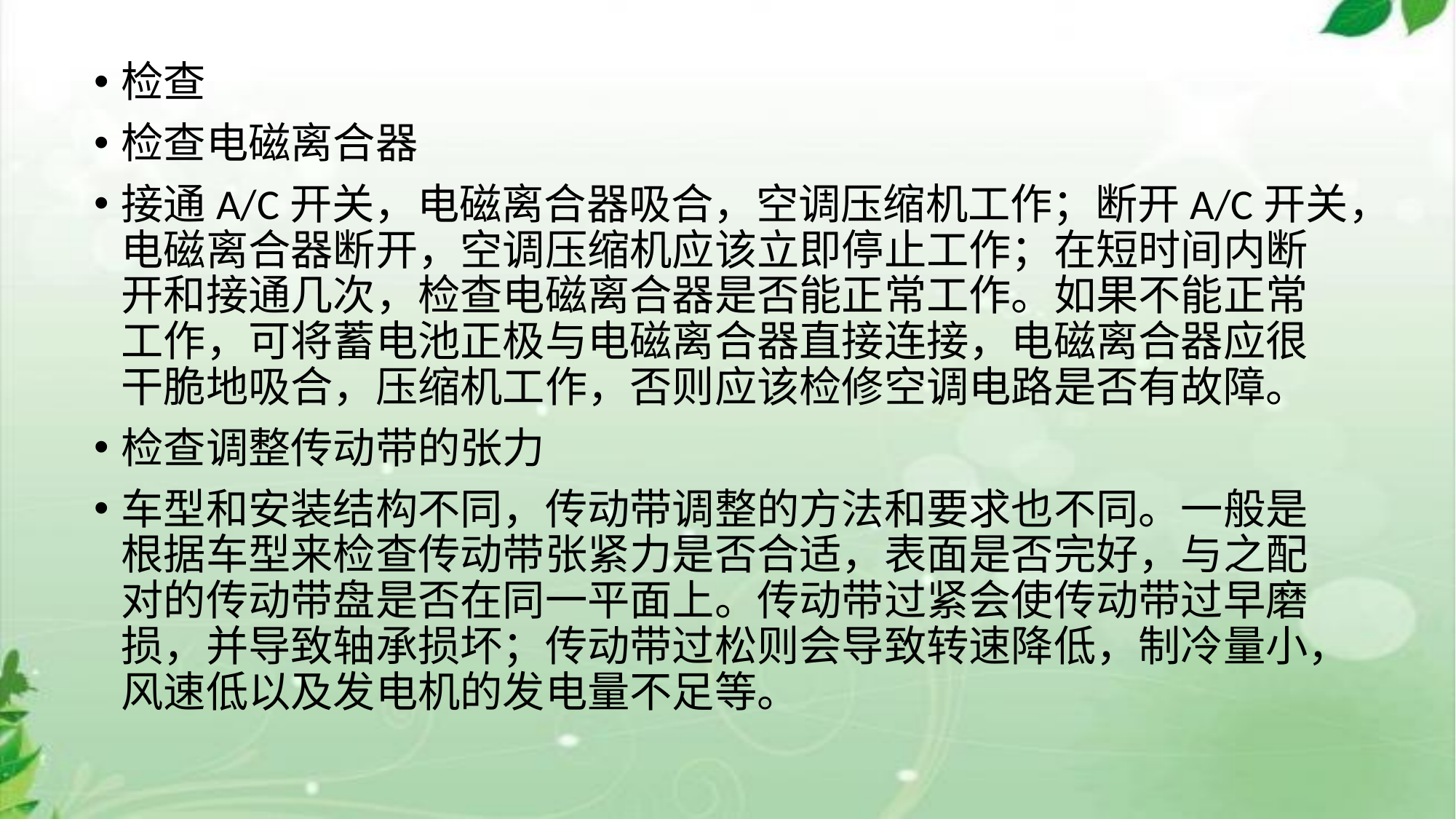

检查
检查电磁离合器
接通A/C开关，电磁离合器吸合，空调压缩机工作；断开A/C开关，电磁离合器断开，空调压缩机应该立即停止工作；在短时间内断开和接通几次，检查电磁离合器是否能正常工作。如果不能正常工作，可将蓄电池正极与电磁离合器直接连接，电磁离合器应很干脆地吸合，压缩机工作，否则应该检修空调电路是否有故障。
检查调整传动带的张力
车型和安装结构不同，传动带调整的方法和要求也不同。一般是根据车型来检查传动带张紧力是否合适，表面是否完好，与之配对的传动带盘是否在同一平面上。传动带过紧会使传动带过早磨损，并导致轴承损坏；传动带过松则会导致转速降低，制冷量小，风速低以及发电机的发电量不足等。